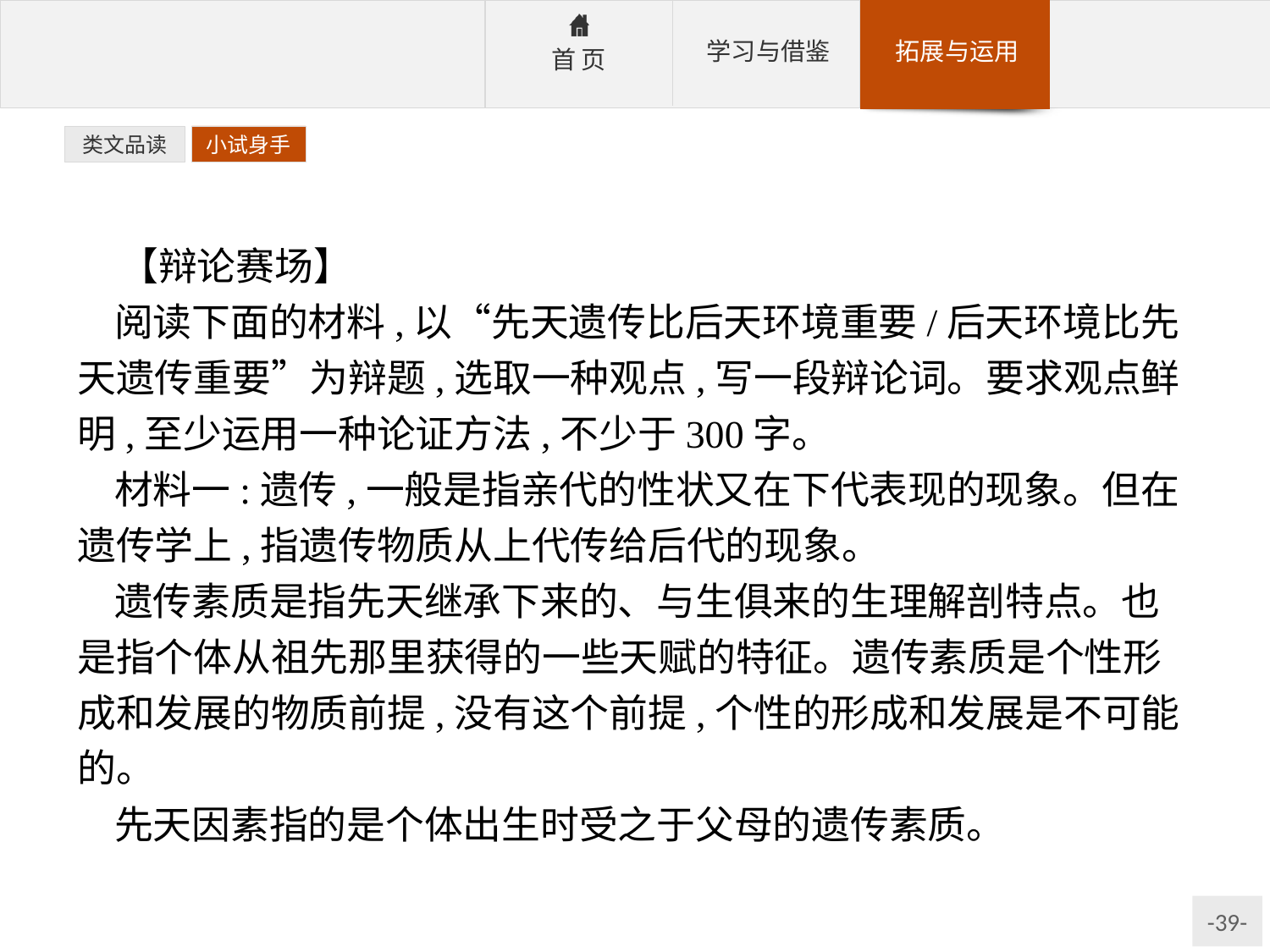

类文品读
小试身手
【辩论赛场】
阅读下面的材料,以“先天遗传比后天环境重要/后天环境比先天遗传重要”为辩题,选取一种观点,写一段辩论词。要求观点鲜明,至少运用一种论证方法,不少于300字。
材料一:遗传,一般是指亲代的性状又在下代表现的现象。但在遗传学上,指遗传物质从上代传给后代的现象。
遗传素质是指先天继承下来的、与生俱来的生理解剖特点。也是指个体从祖先那里获得的一些天赋的特征。遗传素质是个性形成和发展的物质前提,没有这个前提,个性的形成和发展是不可能的。
先天因素指的是个体出生时受之于父母的遗传素质。